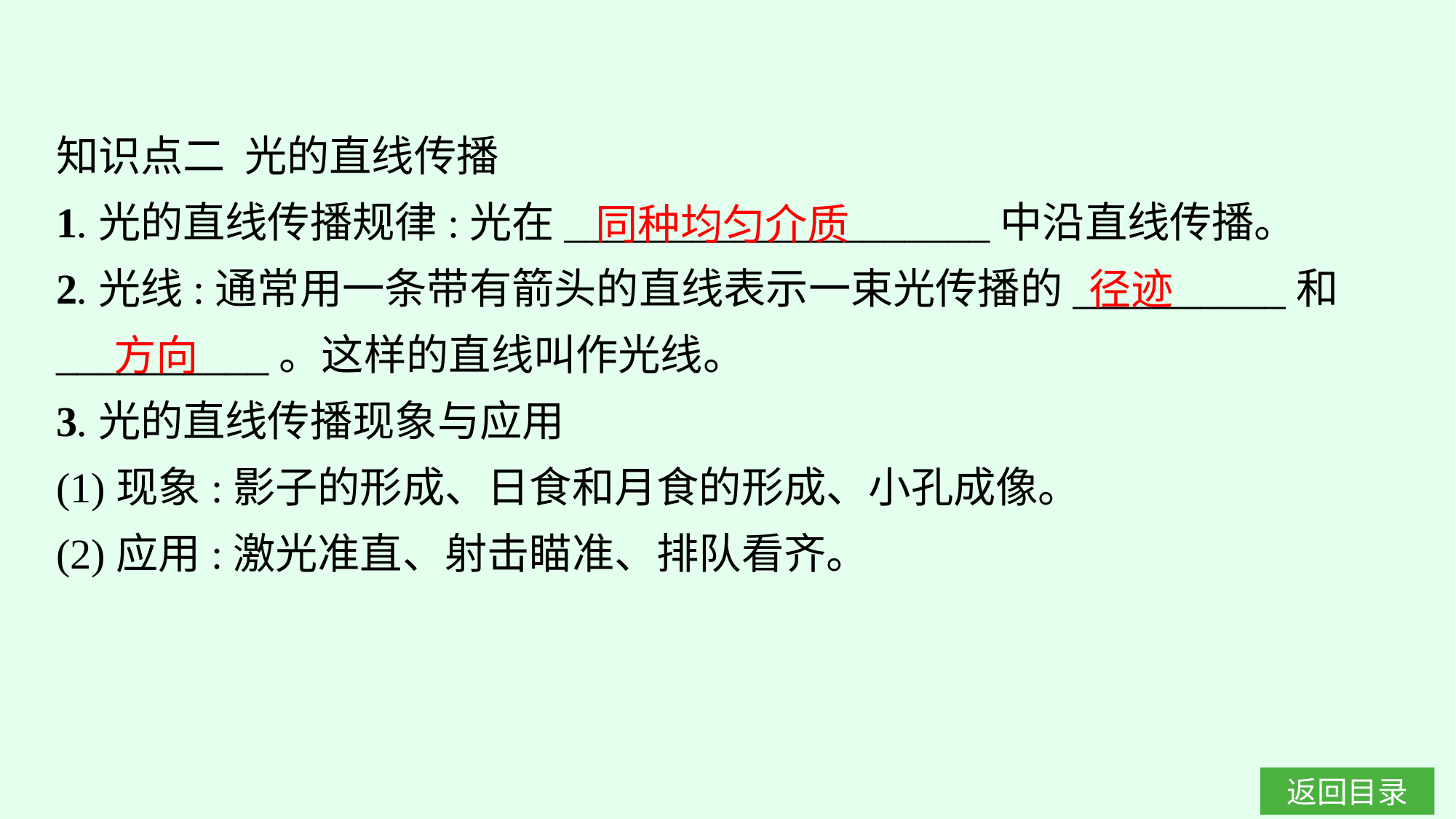

知识点二  光的直线传播
1.光的直线传播规律:光在____________________中沿直线传播。
2.光线:通常用一条带有箭头的直线表示一束光传播的__________和__________。这样的直线叫作光线。
3.光的直线传播现象与应用
(1)现象:影子的形成、日食和月食的形成、小孔成像。
(2)应用:激光准直、射击瞄准、排队看齐。
同种均匀介质
径迹
方向